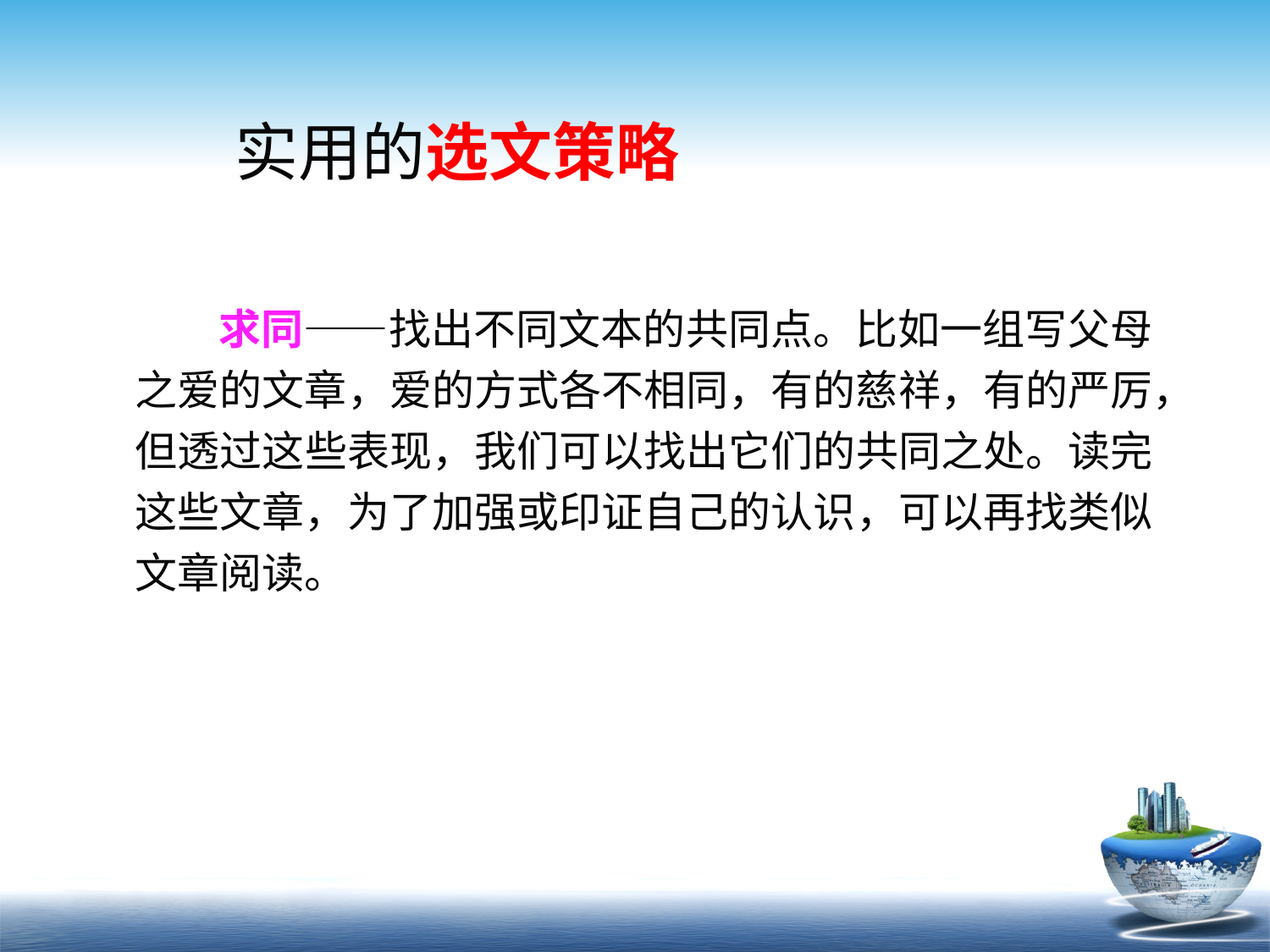

实用的选文策略
                 求同——找出不同文本的共同点。比如一组写父母之爱的文章，爱的方式各不相同，有的慈祥，有的严厉，但透过这些表现，我们可以找出它们的共同之处。读完这些文章，为了加强或印证自己的认识，可以再找类似文章阅读。